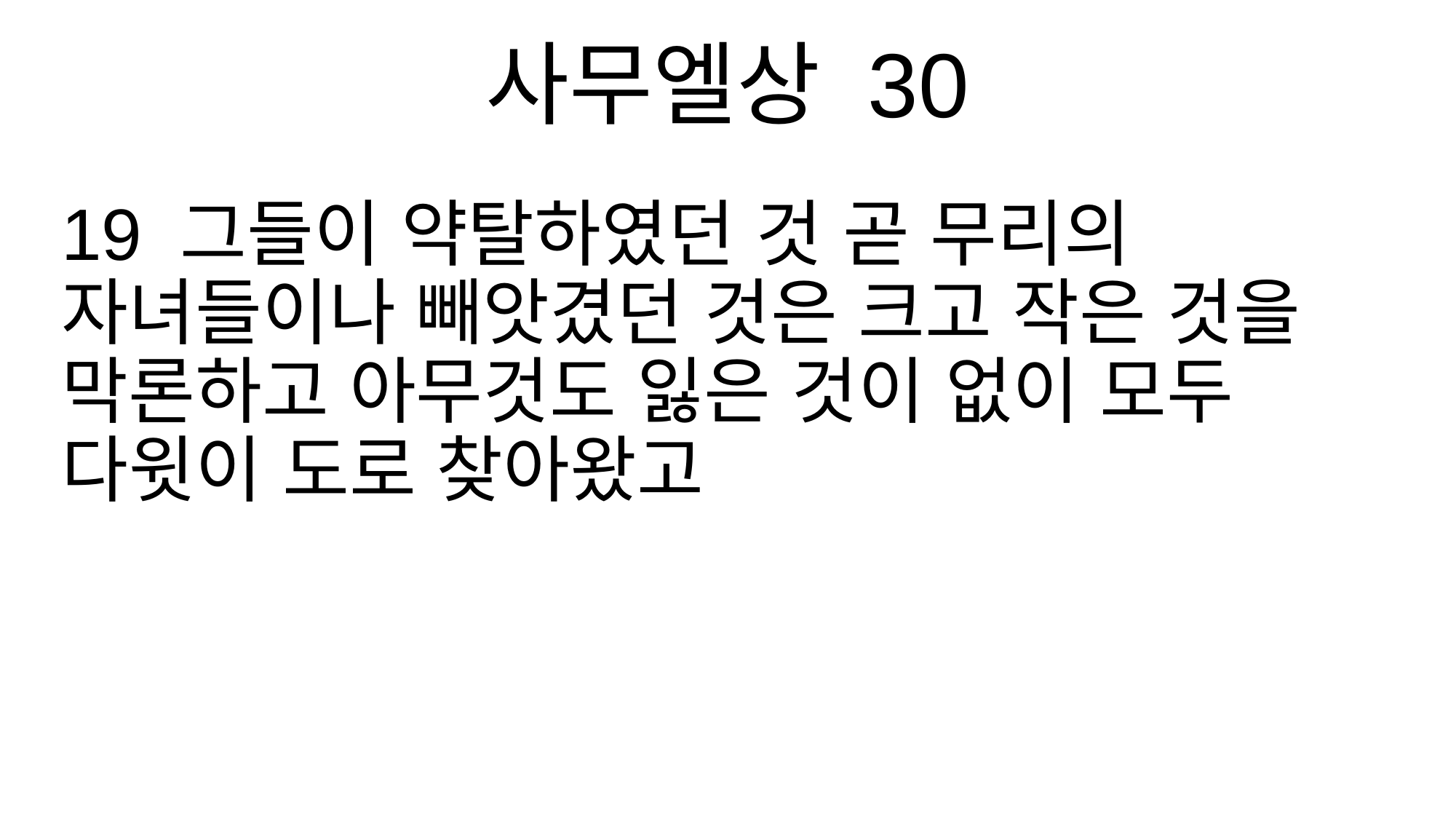

사무엘상 30
19 그들이 약탈하였던 것 곧 무리의 자녀들이나 빼앗겼던 것은 크고 작은 것을 막론하고 아무것도 잃은 것이 없이 모두 다윗이 도로 찾아왔고